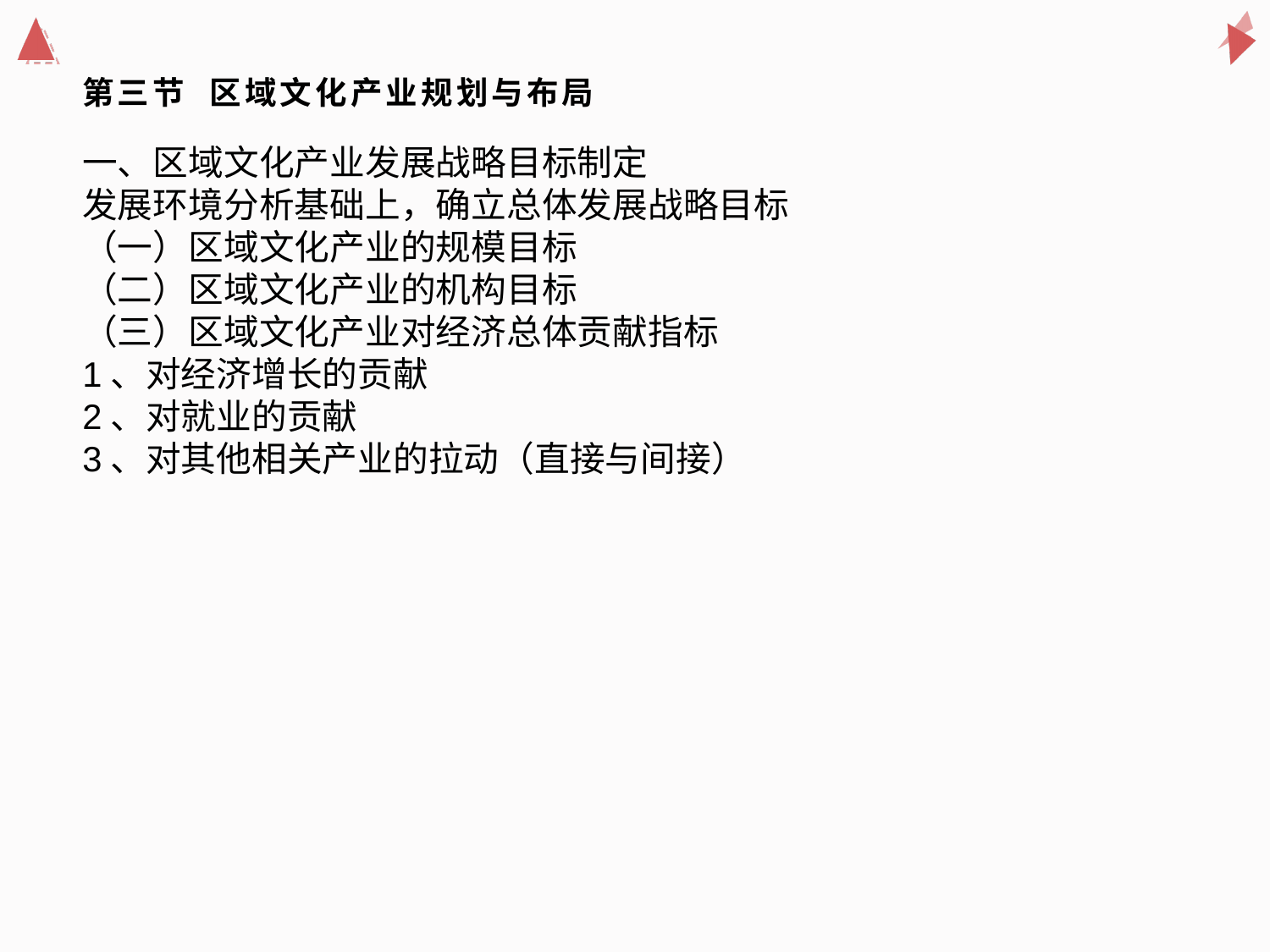

一、区域文化产业发展战略目标制定
发展环境分析基础上，确立总体发展战略目标
（一）区域文化产业的规模目标
（二）区域文化产业的机构目标
（三）区域文化产业对经济总体贡献指标
1、对经济增长的贡献
2、对就业的贡献
3、对其他相关产业的拉动（直接与间接）
# 第三节  区域文化产业规划与布局